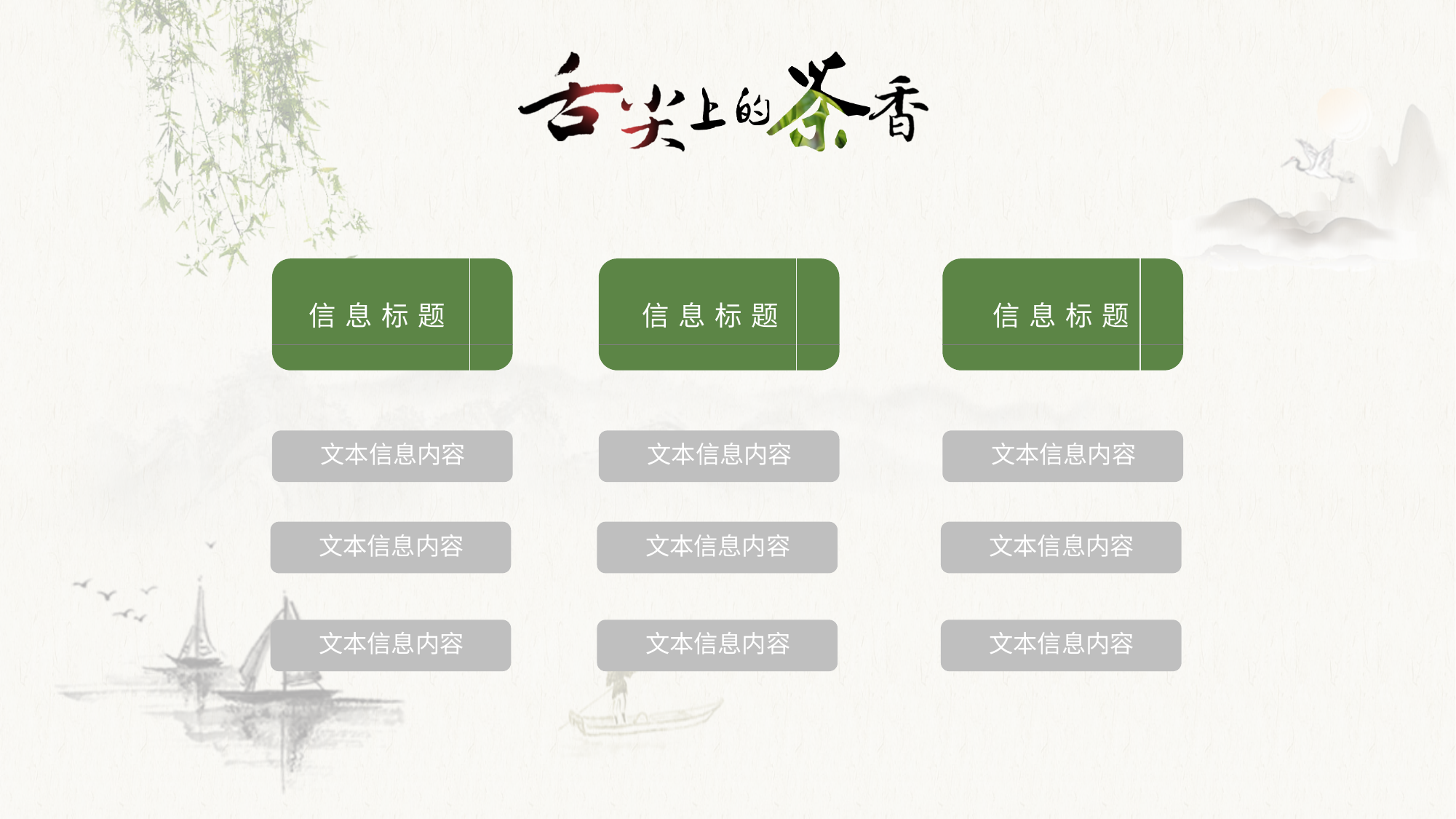

信息标题
信息标题
信息标题

文本信息内容
文本信息内容
文本信息内容

文本信息内容
文本信息内容
文本信息内容

文本信息内容
文本信息内容
文本信息内容